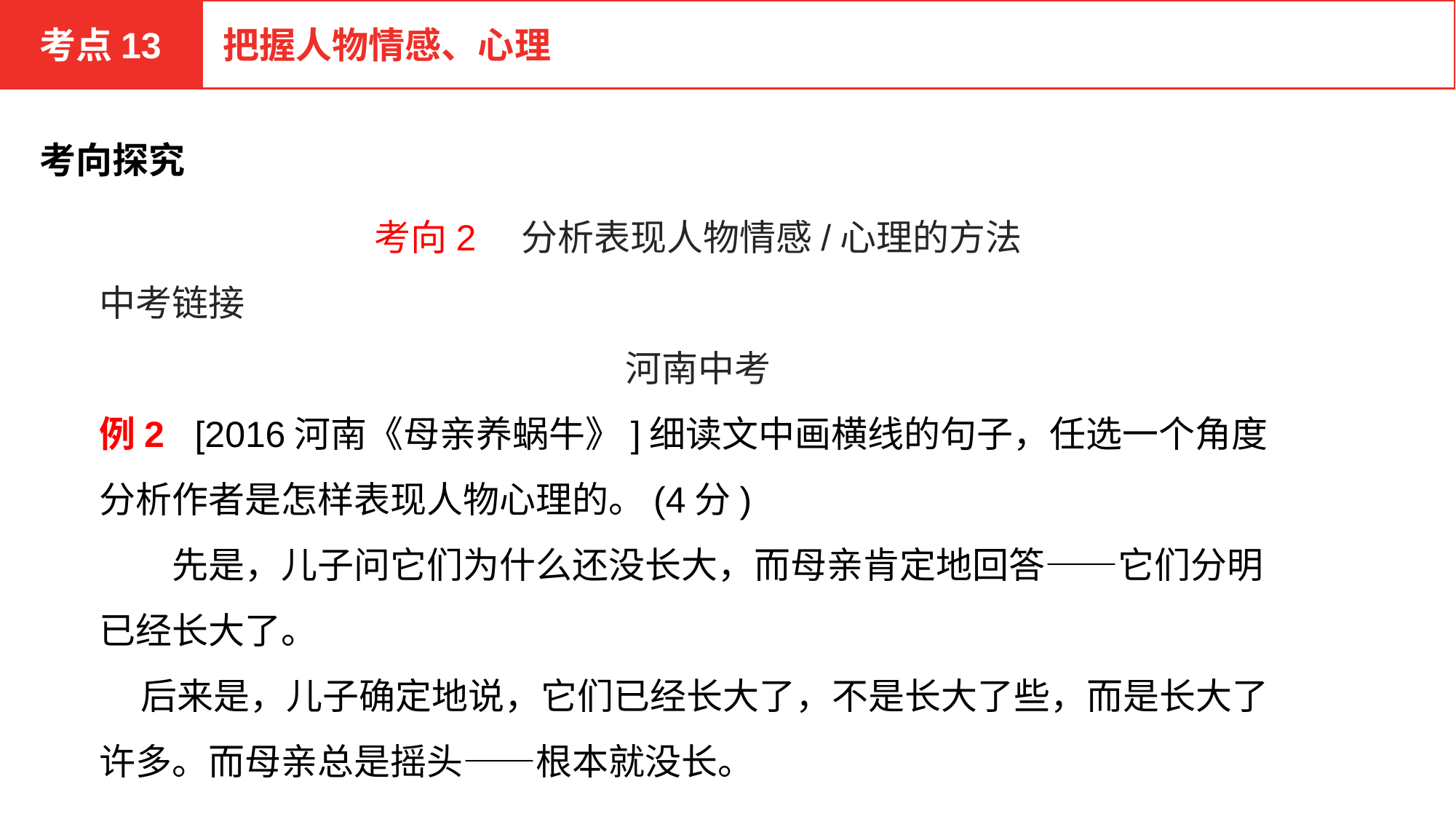

考点13
把握人物情感、心理
考向探究
考向2　分析表现人物情感/心理的方法
中考链接
河南中考
例2   [2016河南《母亲养蜗牛》]细读文中画横线的句子，任选一个角度分析作者是怎样表现人物心理的。(4分)
　　先是，儿子问它们为什么还没长大，而母亲肯定地回答——它们分明已经长大了。
    后来是，儿子确定地说，它们已经长大了，不是长大了些，而是长大了许多。而母亲总是摇头——根本就没长。